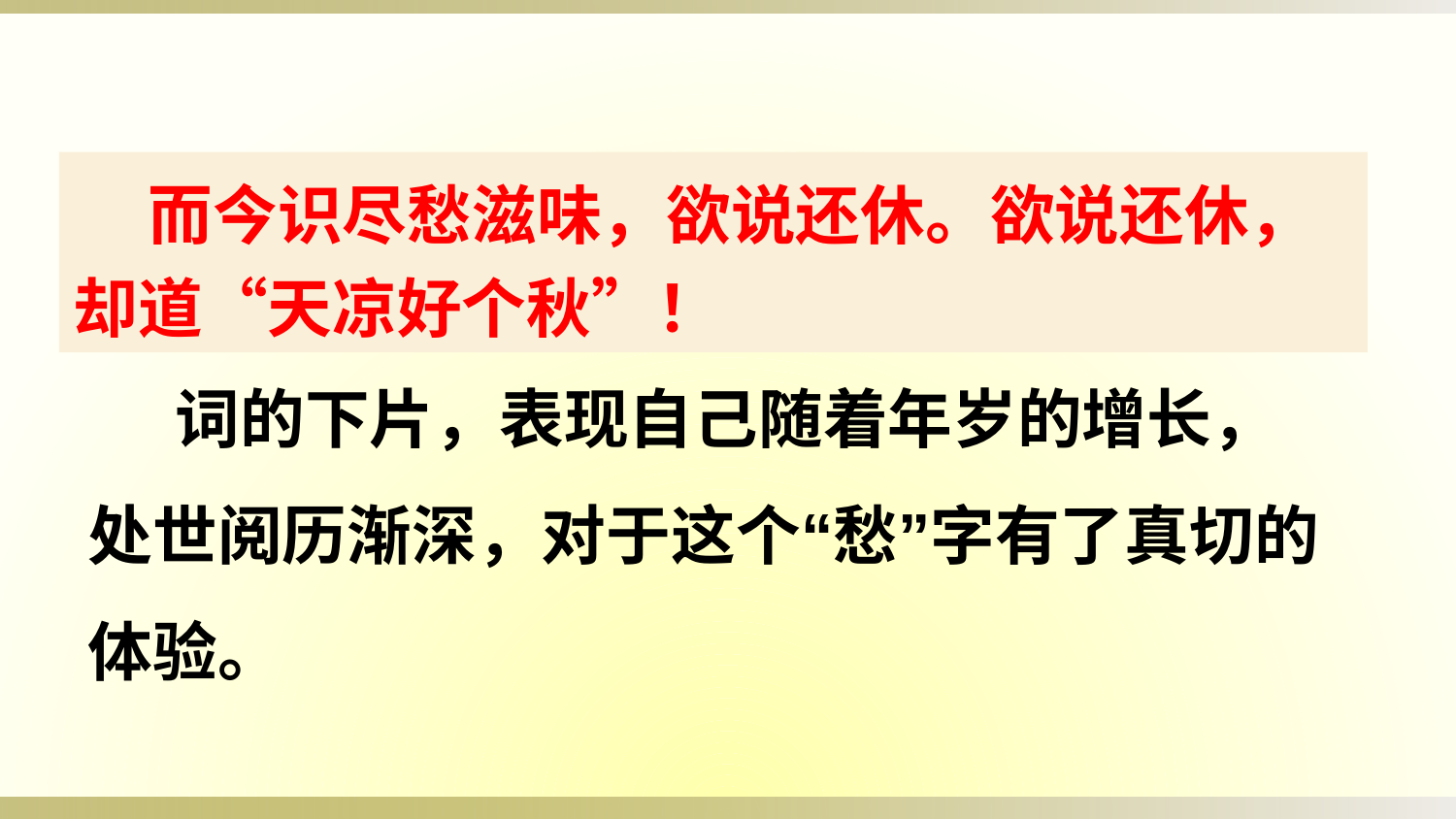

而今识尽愁滋味，欲说还休。欲说还休，却道“天凉好个秋”！
    词的下片，表现自己随着年岁的增长，处世阅历渐深，对于这个“愁”字有了真切的体验。